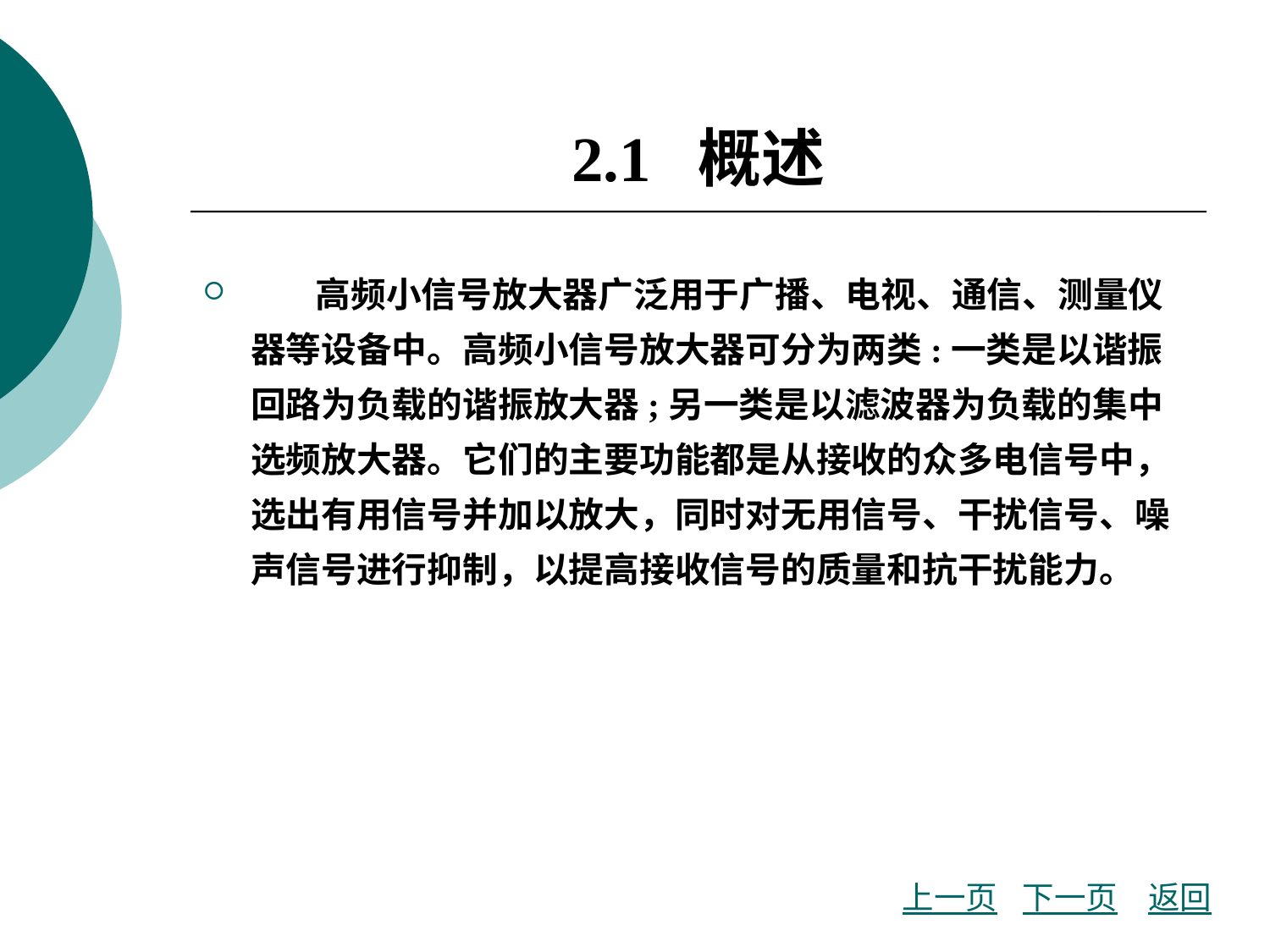

# 2.1  概述
       高频小信号放大器广泛用于广播、电视、通信、测量仪器等设备中。高频小信号放大器可分为两类:一类是以谐振回路为负载的谐振放大器;另一类是以滤波器为负载的集中选频放大器。它们的主要功能都是从接收的众多电信号中，选出有用信号并加以放大，同时对无用信号、干扰信号、噪声信号进行抑制，以提高接收信号的质量和抗干扰能力。
上一页
下一页
返回